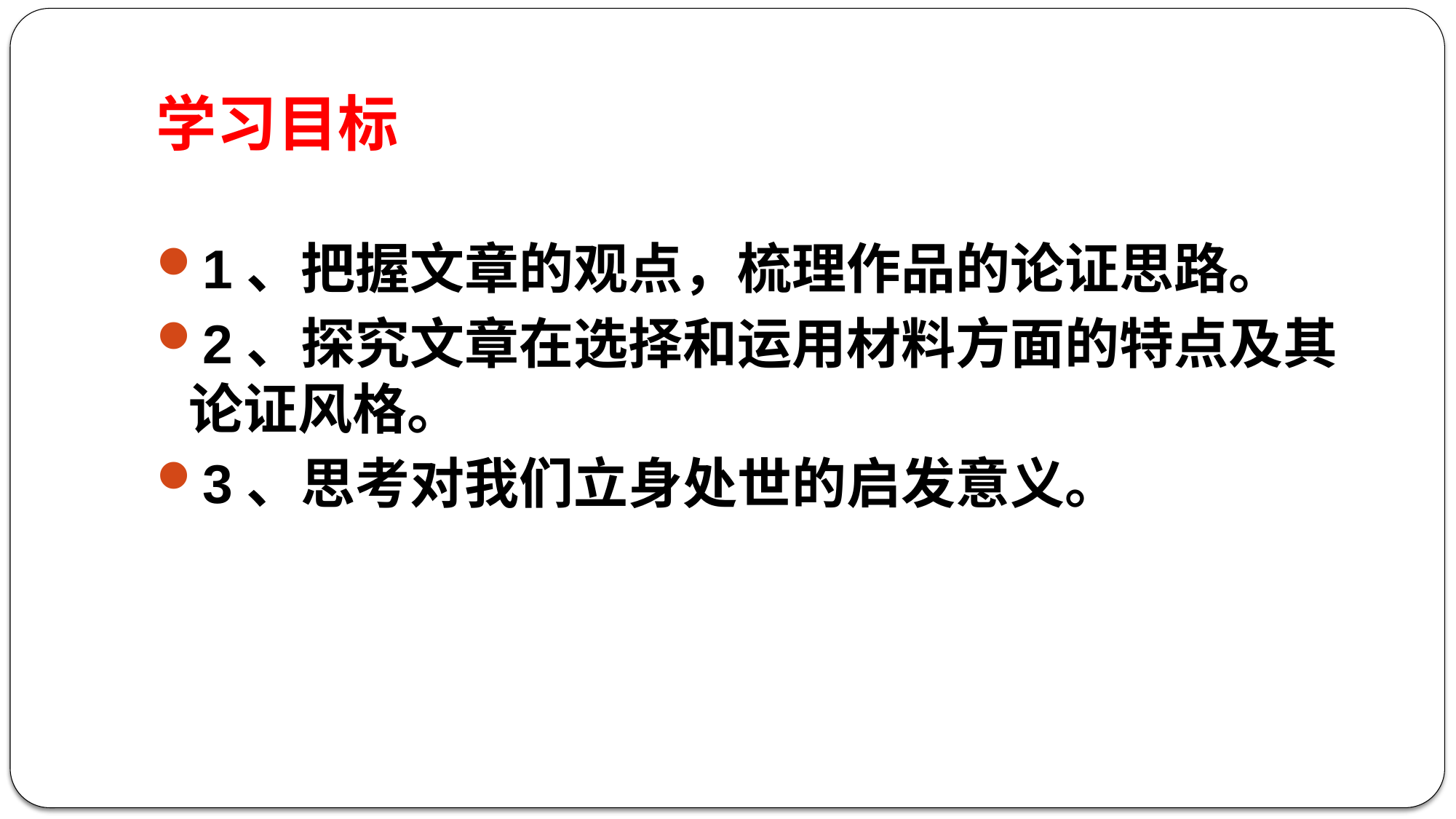

# 学习目标

1、把握文章的观点，梳理作品的论证思路。
2、探究文章在选择和运用材料方面的特点及其论证风格。
3、思考对我们立身处世的启发意义。